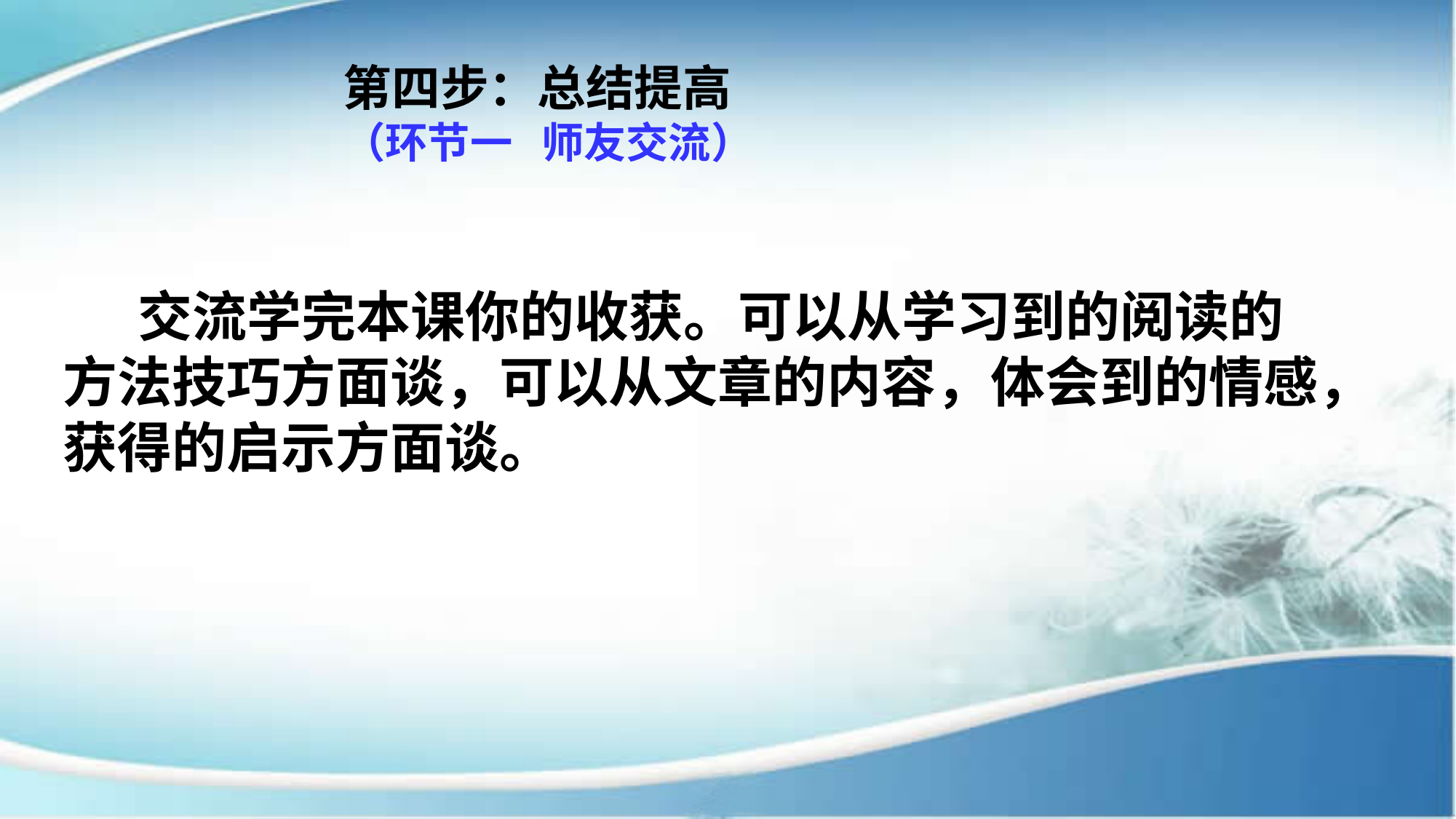

第四步：总结提高
（环节一   师友交流）
     交流学完本课你的收获。可以从学习到的阅读的方法技巧方面谈，可以从文章的内容，体会到的情感，获得的启示方面谈。